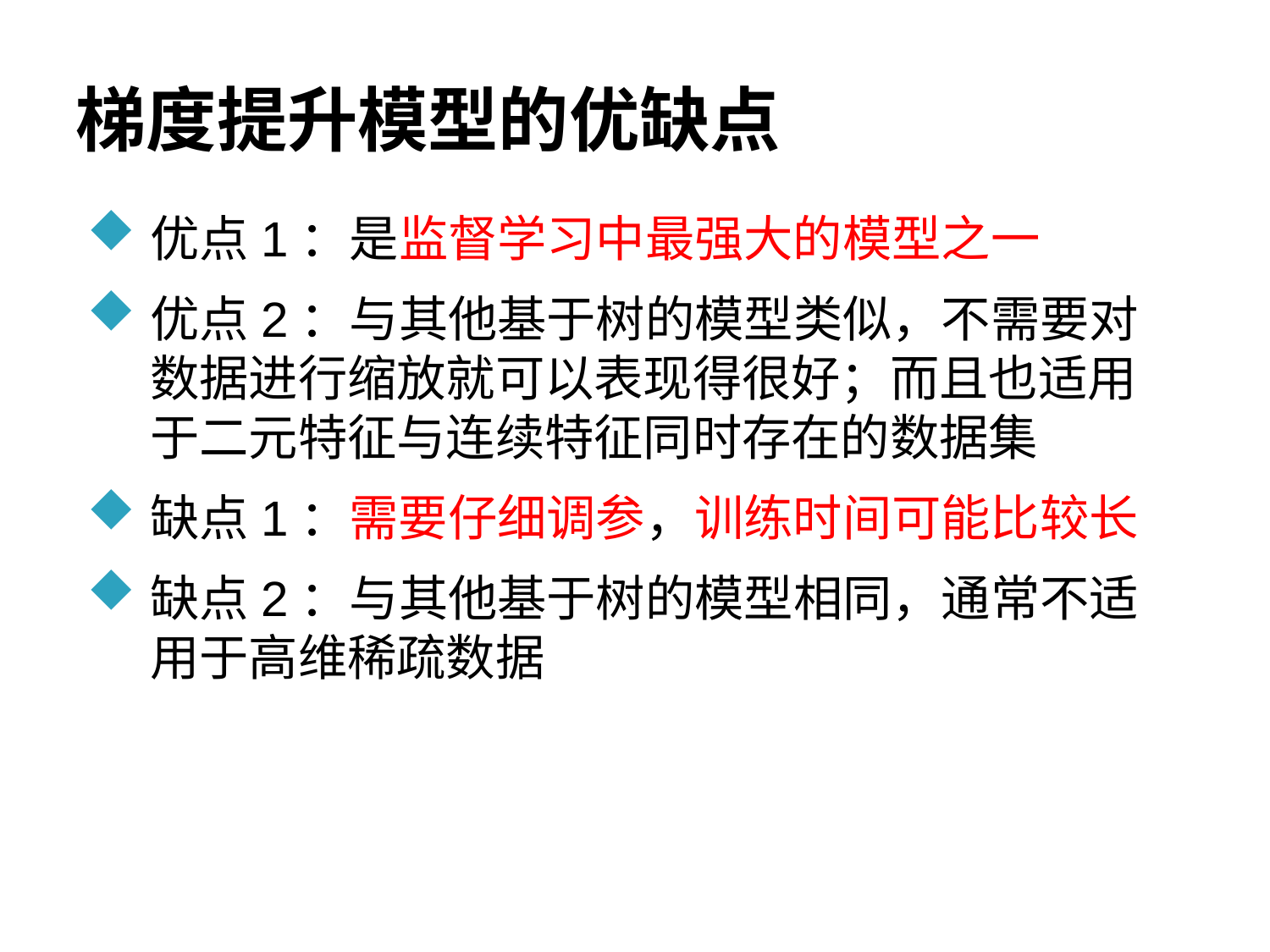

# 梯度提升模型的优缺点
优点1：是监督学习中最强大的模型之一
优点2：与其他基于树的模型类似，不需要对数据进行缩放就可以表现得很好；而且也适用于二元特征与连续特征同时存在的数据集
缺点1：需要仔细调参，训练时间可能比较长
缺点2：与其他基于树的模型相同，通常不适用于高维稀疏数据